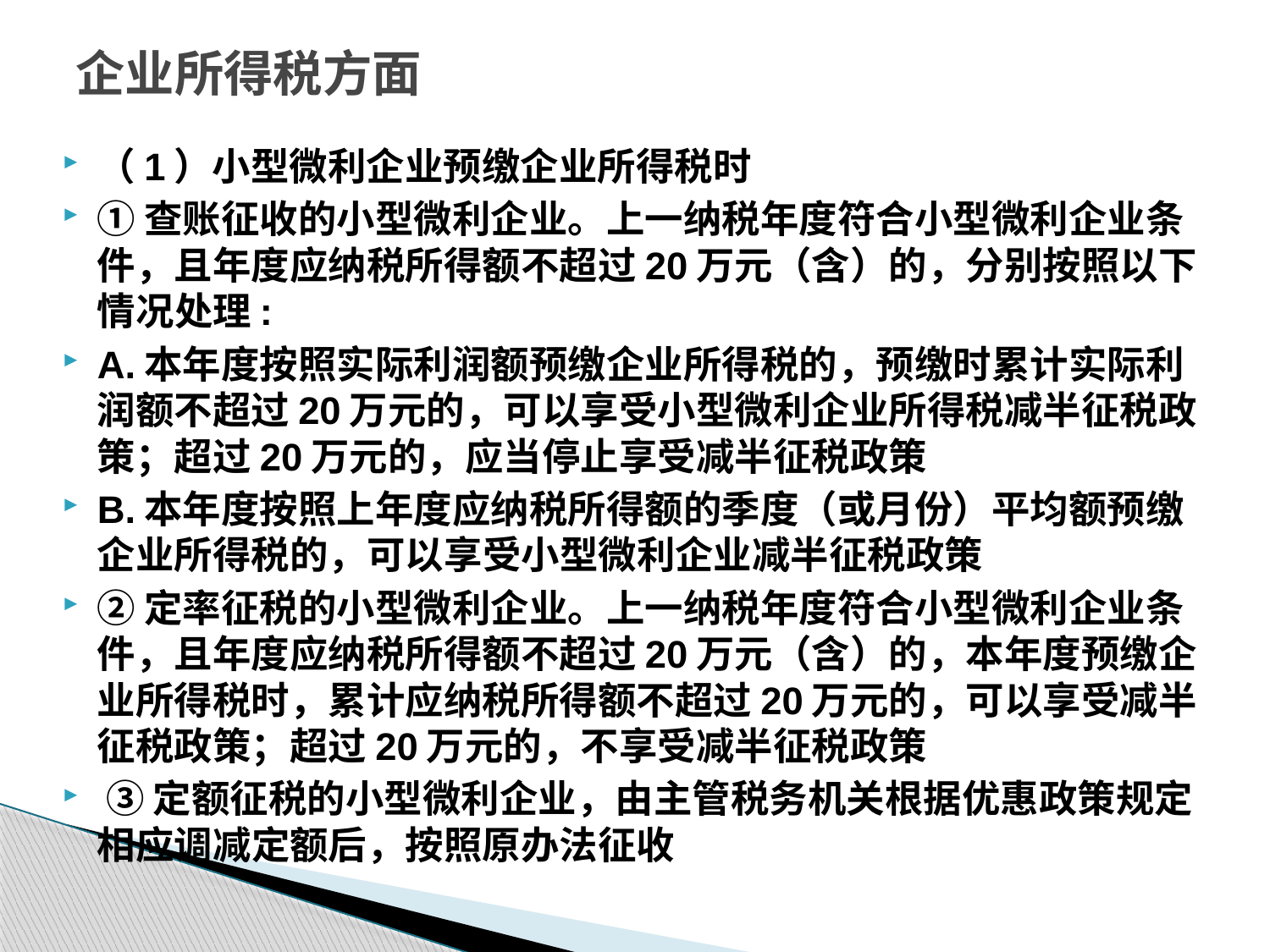

# 企业所得税方面
（1）小型微利企业预缴企业所得税时
①查账征收的小型微利企业。上一纳税年度符合小型微利企业条件，且年度应纳税所得额不超过20万元（含）的，分别按照以下情况处理:
A.本年度按照实际利润额预缴企业所得税的，预缴时累计实际利润额不超过20万元的，可以享受小型微利企业所得税减半征税政策；超过20万元的，应当停止享受减半征税政策
B.本年度按照上年度应纳税所得额的季度（或月份）平均额预缴企业所得税的，可以享受小型微利企业减半征税政策
②定率征税的小型微利企业。上一纳税年度符合小型微利企业条件，且年度应纳税所得额不超过20万元（含）的，本年度预缴企业所得税时，累计应纳税所得额不超过20万元的，可以享受减半征税政策；超过20万元的，不享受减半征税政策
 ③定额征税的小型微利企业，由主管税务机关根据优惠政策规定相应调减定额后，按照原办法征收